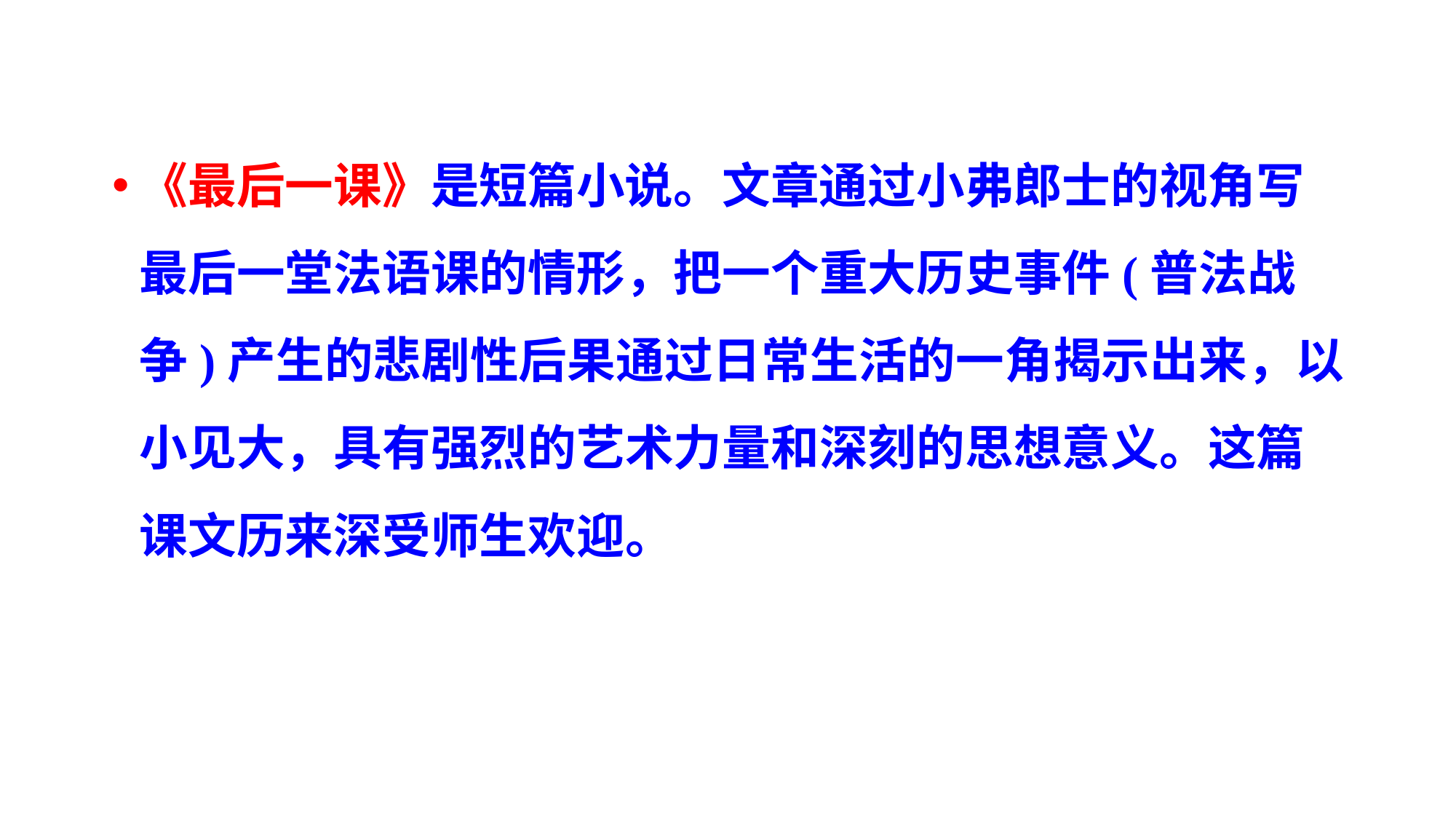

《最后一课》是短篇小说。文章通过小弗郎士的视角写最后一堂法语课的情形，把一个重大历史事件(普法战争)产生的悲剧性后果通过日常生活的一角揭示出来，以小见大，具有强烈的艺术力量和深刻的思想意义。这篇课文历来深受师生欢迎。